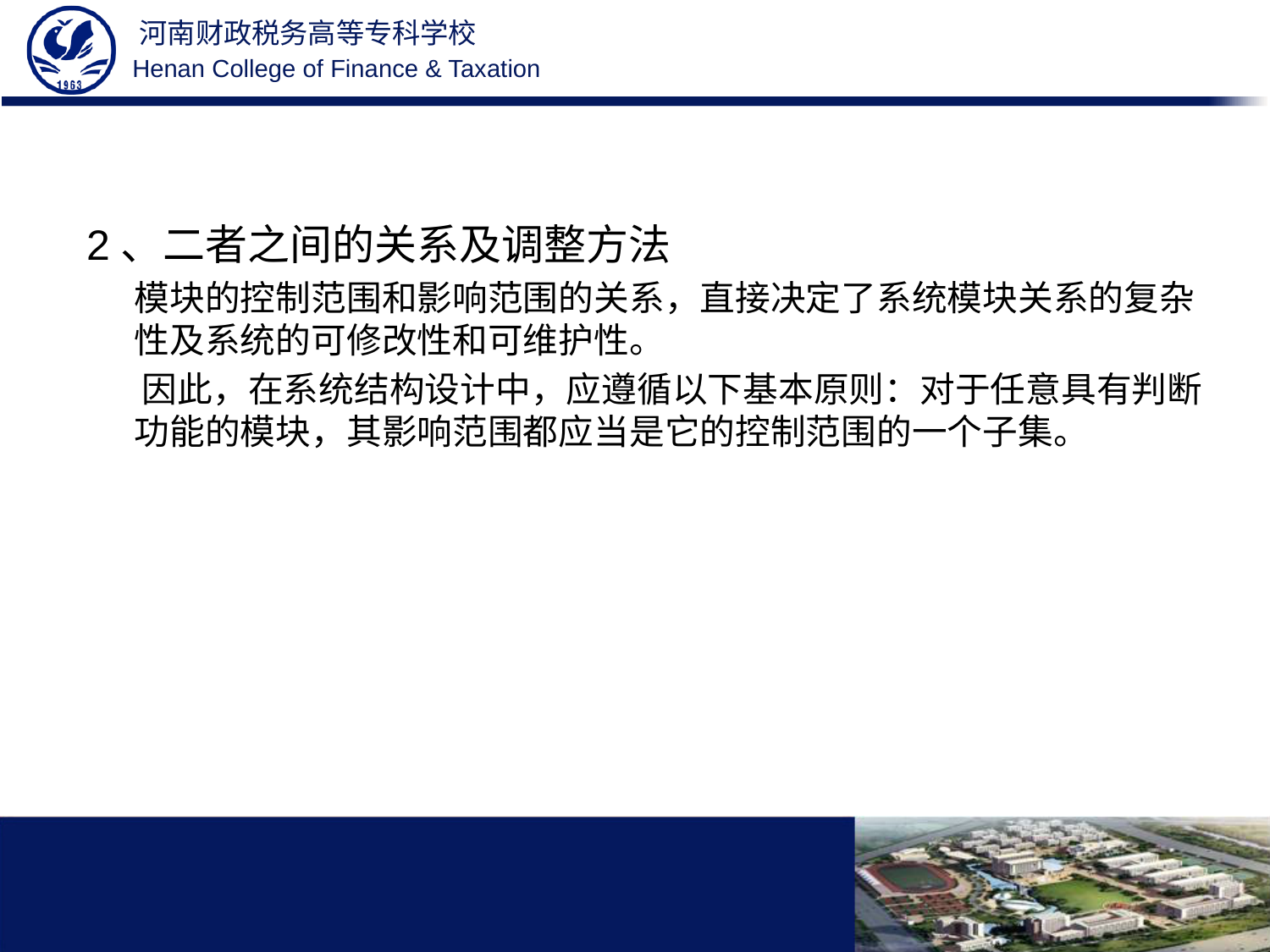

2、二者之间的关系及调整方法
     模块的控制范围和影响范围的关系，直接决定了系统模块关系的复杂性及系统的可修改性和可维护性。
      因此，在系统结构设计中，应遵循以下基本原则：对于任意具有判断功能的模块，其影响范围都应当是它的控制范围的一个子集。